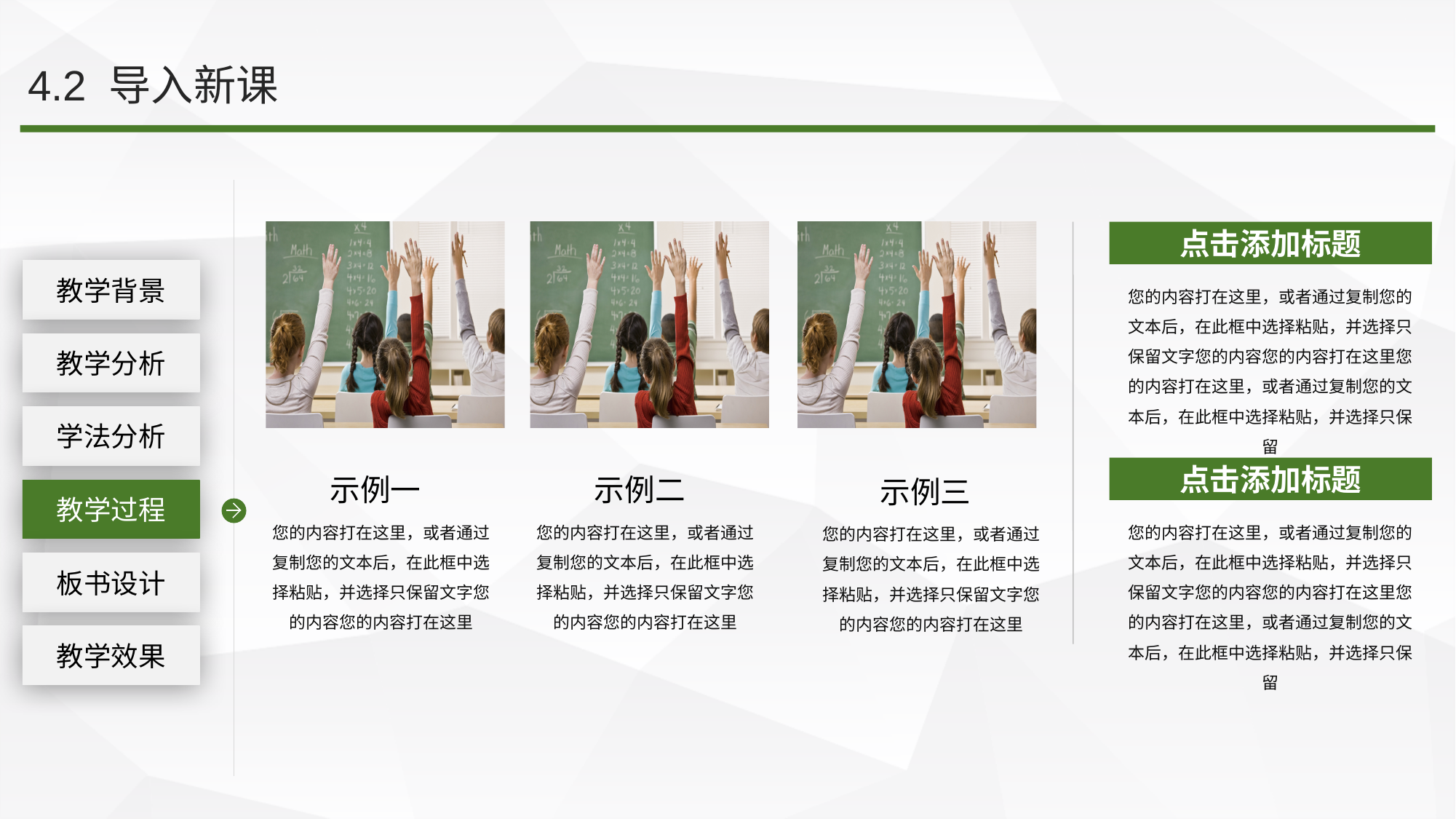

4.2 导入新课

点击添加标题
工作回顾
教学背景
您的内容打在这里，或者通过复制您的文本后，在此框中选择粘贴，并选择只保留文字您的内容您的内容打在这里您的内容打在这里，或者通过复制您的文本后，在此框中选择粘贴，并选择只保留
教学分析
学法分析
点击添加标题
示例一
示例二
示例三
教学过程

您的内容打在这里，或者通过复制您的文本后，在此框中选择粘贴，并选择只保留文字您的内容您的内容打在这里
您的内容打在这里，或者通过复制您的文本后，在此框中选择粘贴，并选择只保留文字您的内容您的内容打在这里
您的内容打在这里，或者通过复制您的文本后，在此框中选择粘贴，并选择只保留文字您的内容您的内容打在这里您的内容打在这里，或者通过复制您的文本后，在此框中选择粘贴，并选择只保留
您的内容打在这里，或者通过复制您的文本后，在此框中选择粘贴，并选择只保留文字您的内容您的内容打在这里
板书设计
教学效果